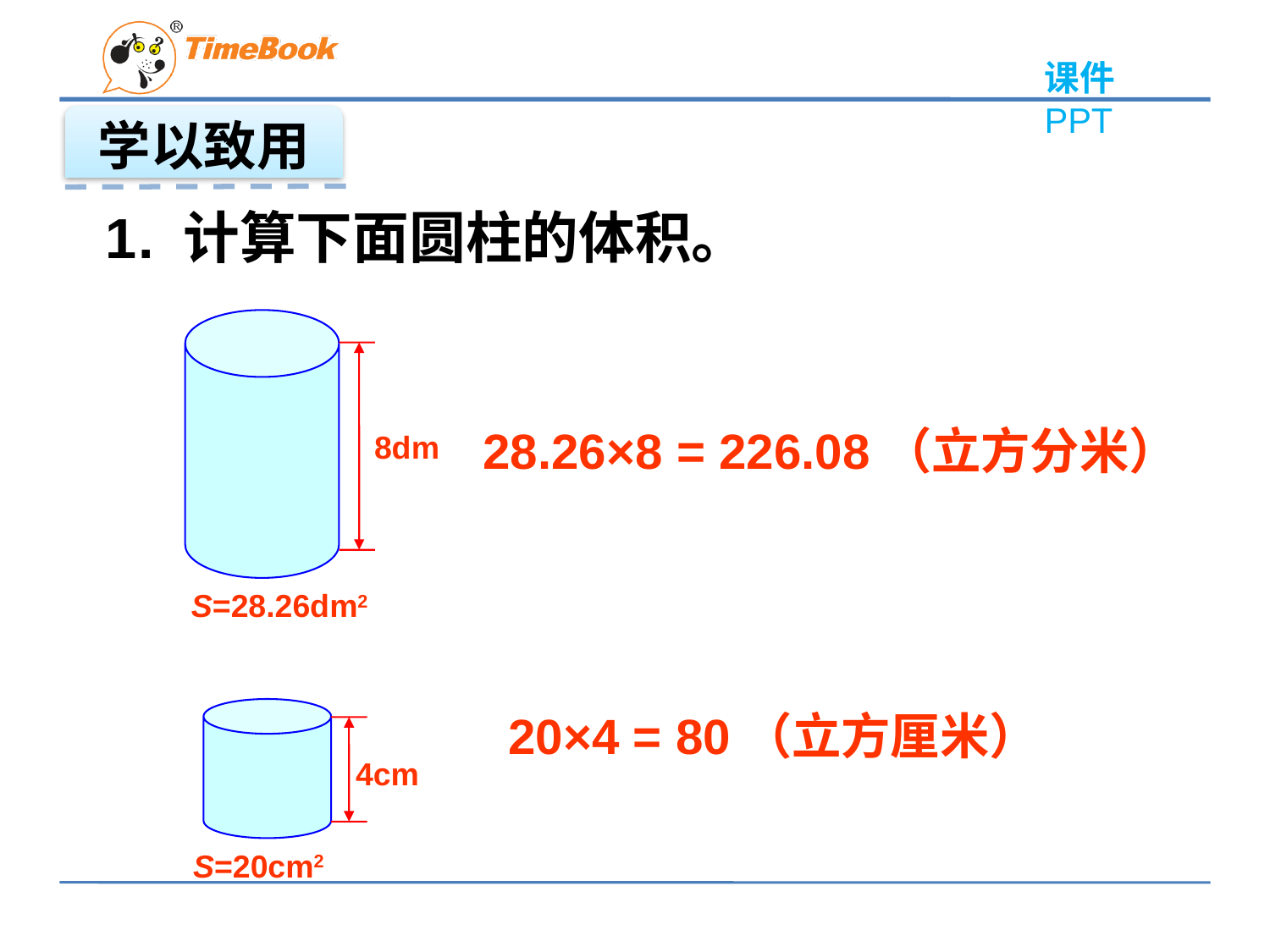

学以致用
 计算下面圆柱的体积。

28.26×8 = 226.08（立方分米）
8dm

S=28.26dm2

20×4 = 80（立方厘米）

4cm

S=20cm2